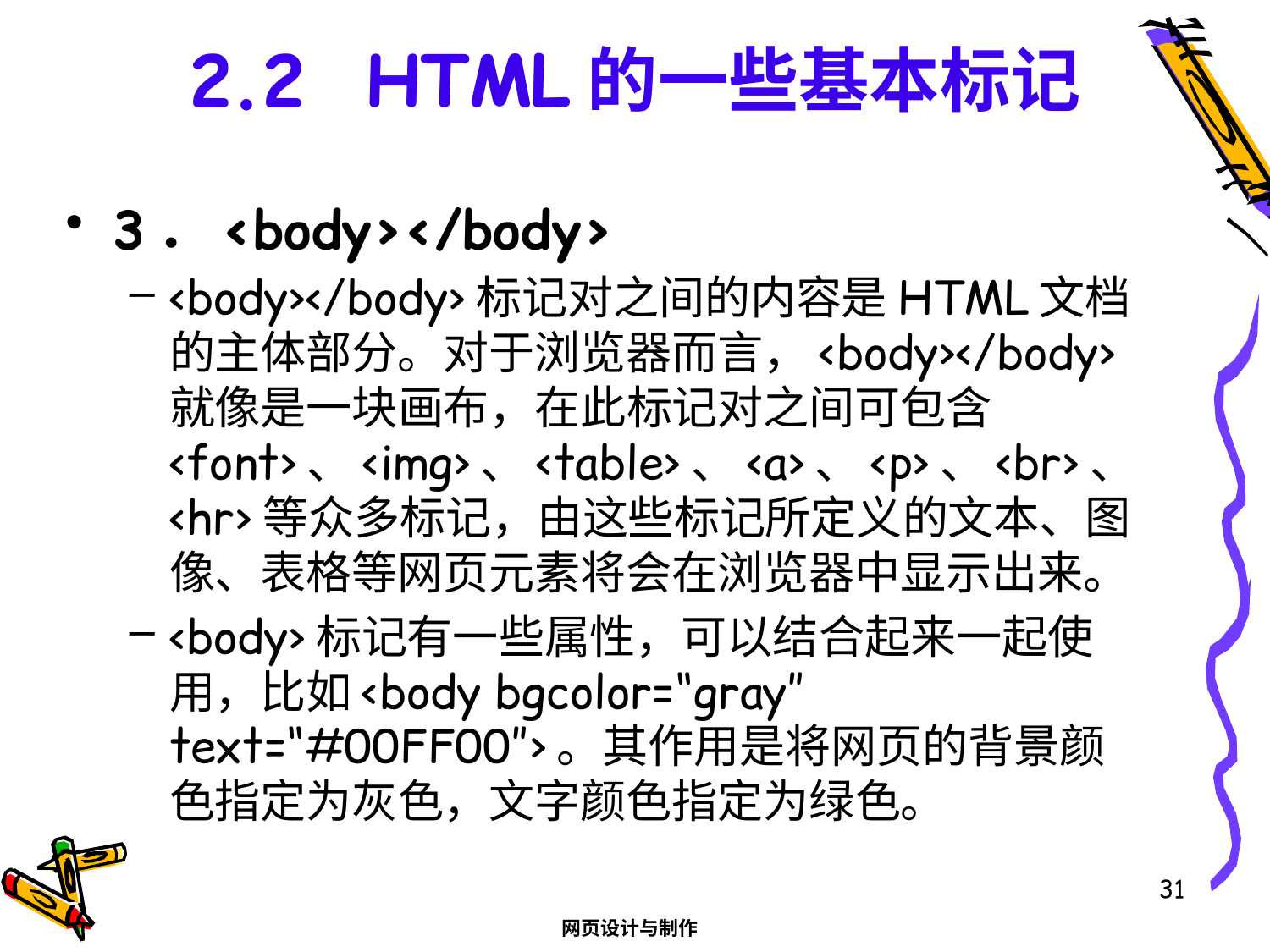

# 2.2  HTML的一些基本标记
3．<body></body>
<body></body>标记对之间的内容是HTML文档的主体部分。对于浏览器而言，<body></body>就像是一块画布，在此标记对之间可包含<font>、<img>、<table>、<a>、<p>、<br>、<hr>等众多标记，由这些标记所定义的文本、图像、表格等网页元素将会在浏览器中显示出来。
<body>标记有一些属性，可以结合起来一起使用，比如<body bgcolor=“gray” text=“#00FF00”>。其作用是将网页的背景颜色指定为灰色，文字颜色指定为绿色。
31
网页设计与制作